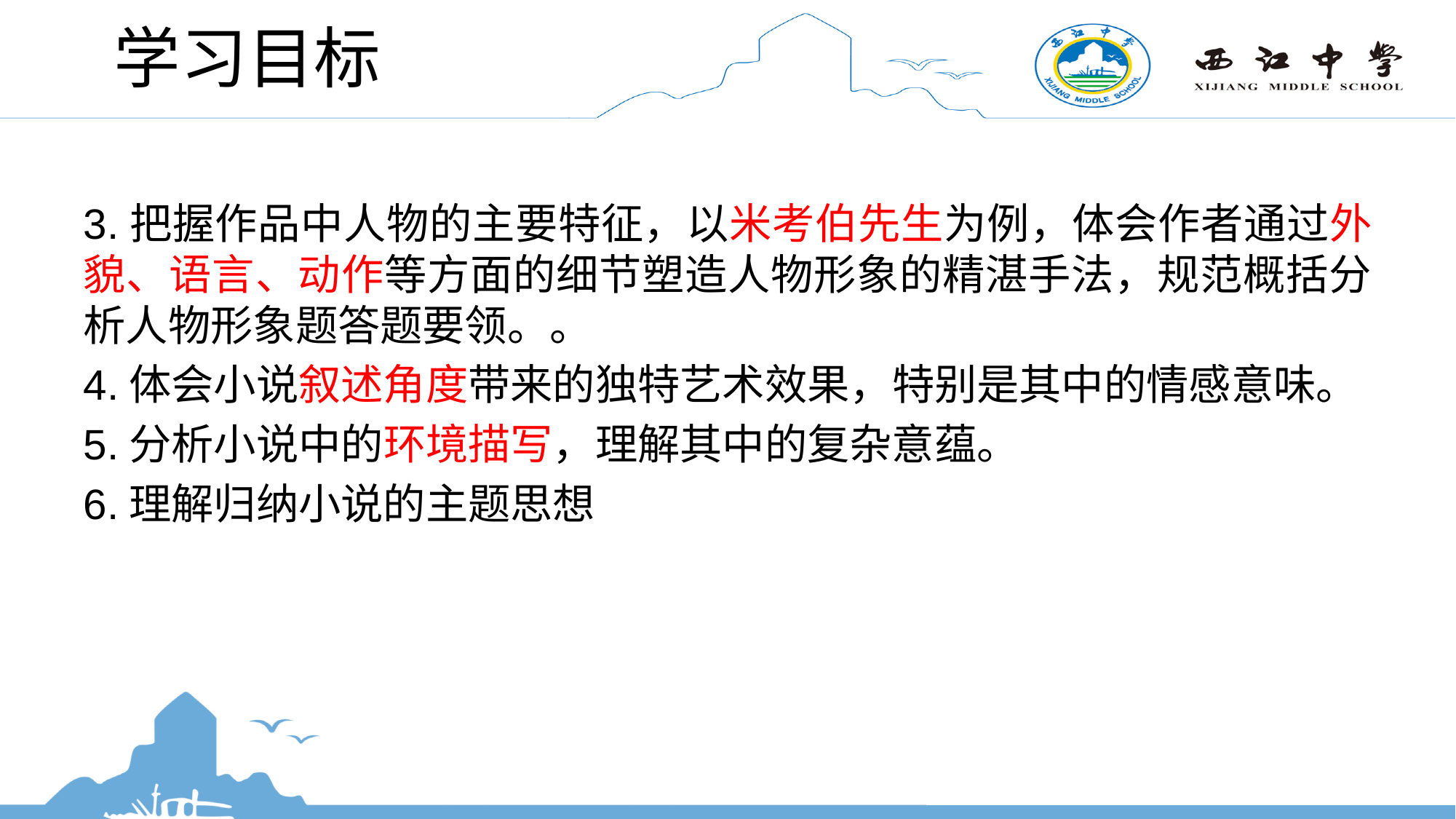

# 学习目标
3.把握作品中人物的主要特征，以米考伯先生为例，体会作者通过外貌、语言、动作等方面的细节塑造人物形象的精湛手法，规范概括分析人物形象题答题要领。。
4.体会小说叙述角度带来的独特艺术效果，特别是其中的情感意味。
5.分析小说中的环境描写，理解其中的复杂意蕴。
6.理解归纳小说的主题思想